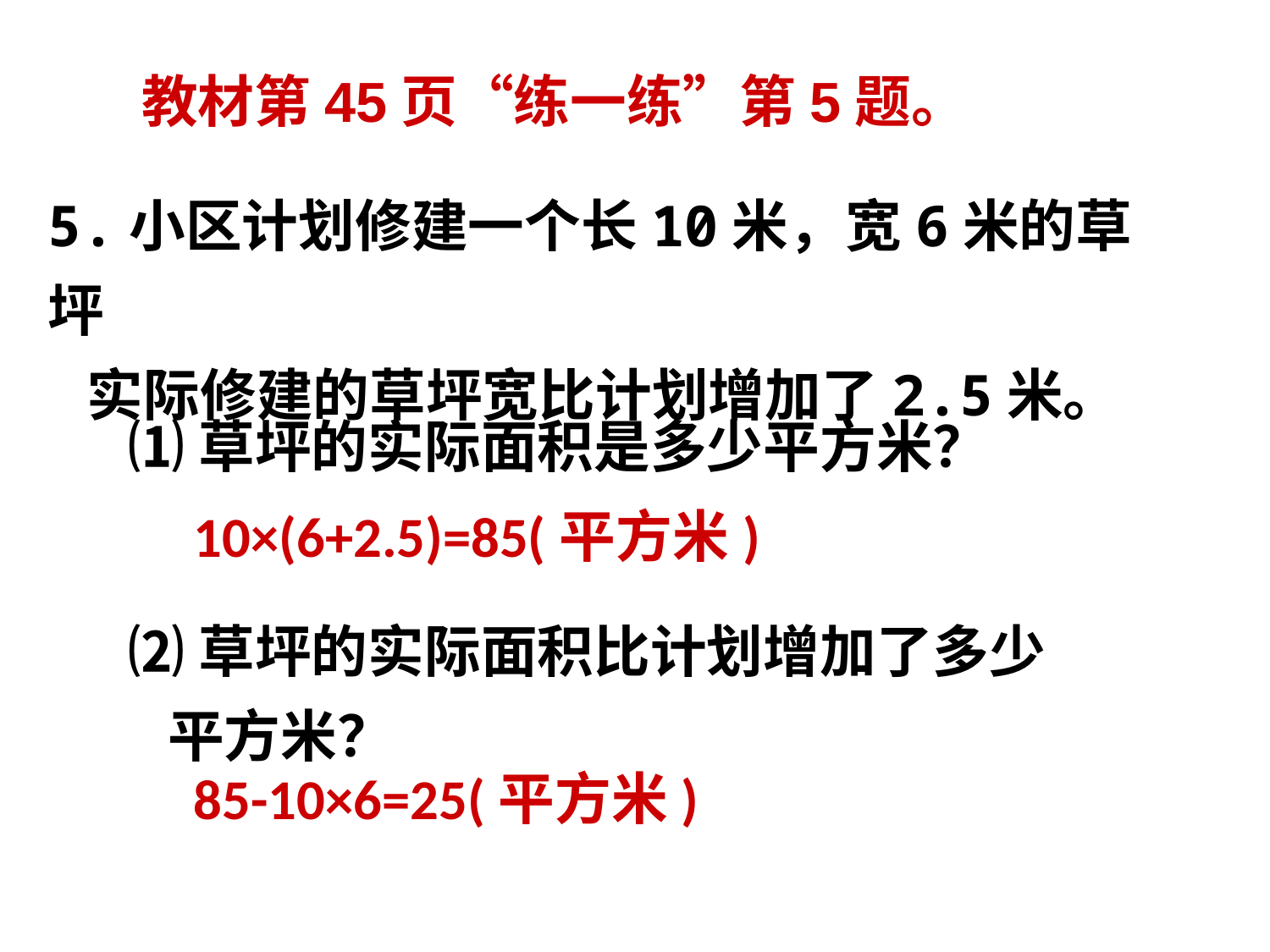

教材第45页“练一练”第5题。
5.小区计划修建一个长10米，宽6米的草坪
  实际修建的草坪宽比计划增加了2.5米。
⑴草坪的实际面积是多少平方米？
10×(6+2.5)=85(平方米)
⑵草坪的实际面积比计划增加了多少
  平方米？

85-10×6=25(平方米)